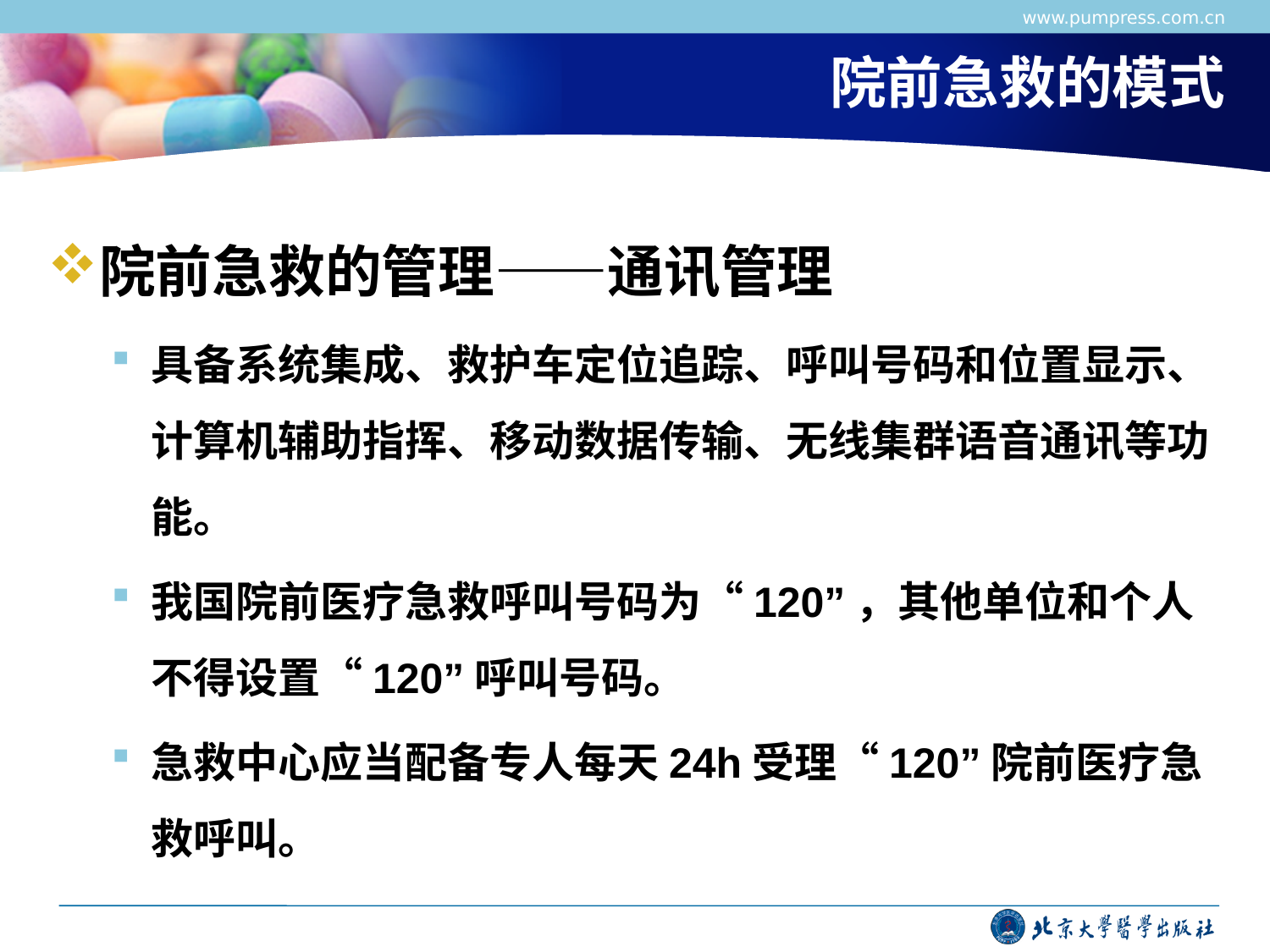

www.pumpress.com.cn
# 院前急救的模式
院前急救的管理——通讯管理
具备系统集成、救护车定位追踪、呼叫号码和位置显示、计算机辅助指挥、移动数据传输、无线集群语音通讯等功能。
我国院前医疗急救呼叫号码为“120”，其他单位和个人不得设置“120”呼叫号码。
急救中心应当配备专人每天24h受理“120”院前医疗急救呼叫。